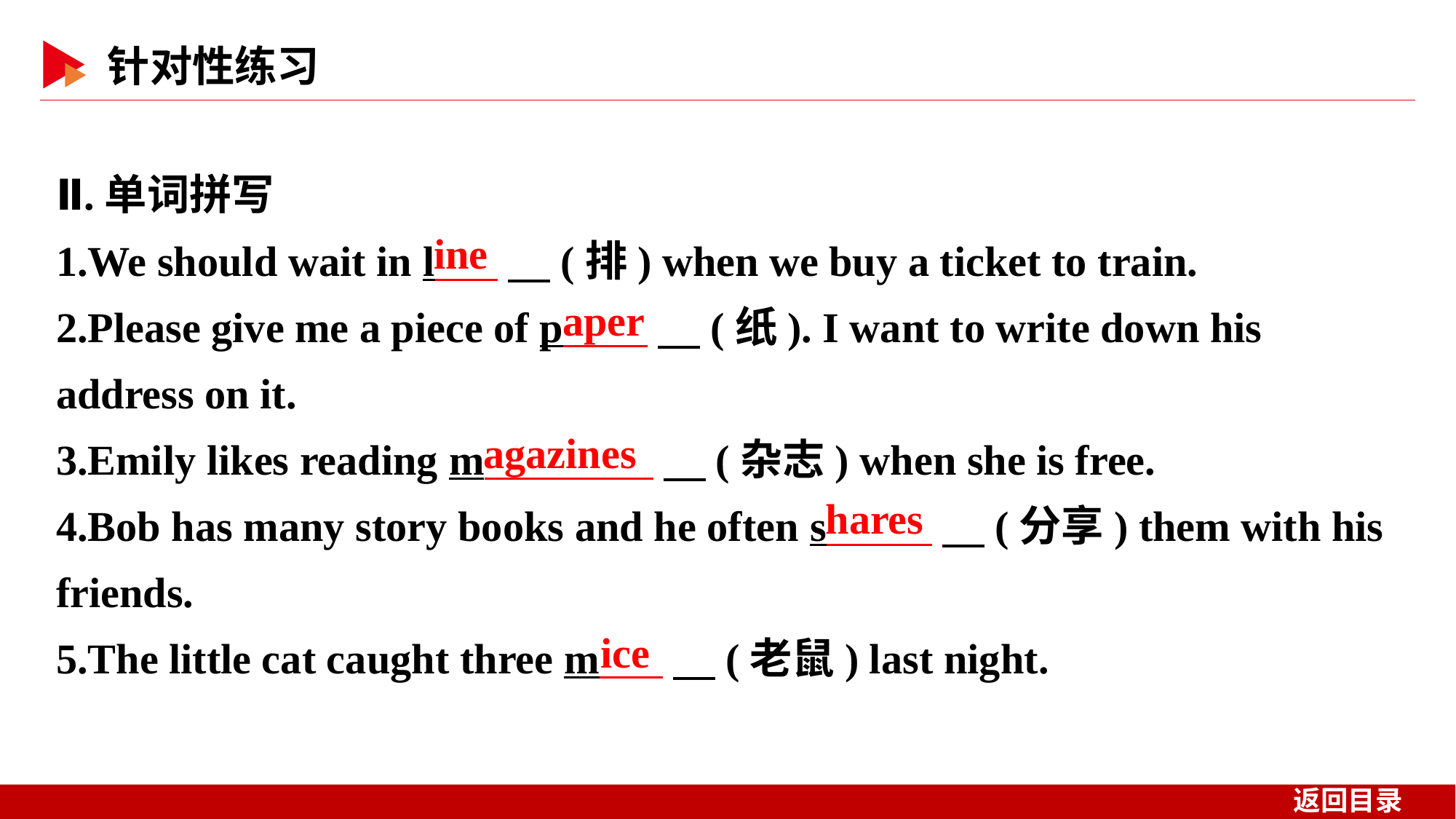

Ⅱ.单词拼写
1.We should wait in l      　(排) when we buy a ticket to train.
2.Please give me a piece of p        　(纸). I want to write down his address on it.
3.Emily likes reading m                　(杂志) when she is free.
4.Bob has many story books and he often s          　(分享) them with his friends.
5.The little cat caught three m      　(老鼠) last night.
ine
aper
agazines
hares
ice